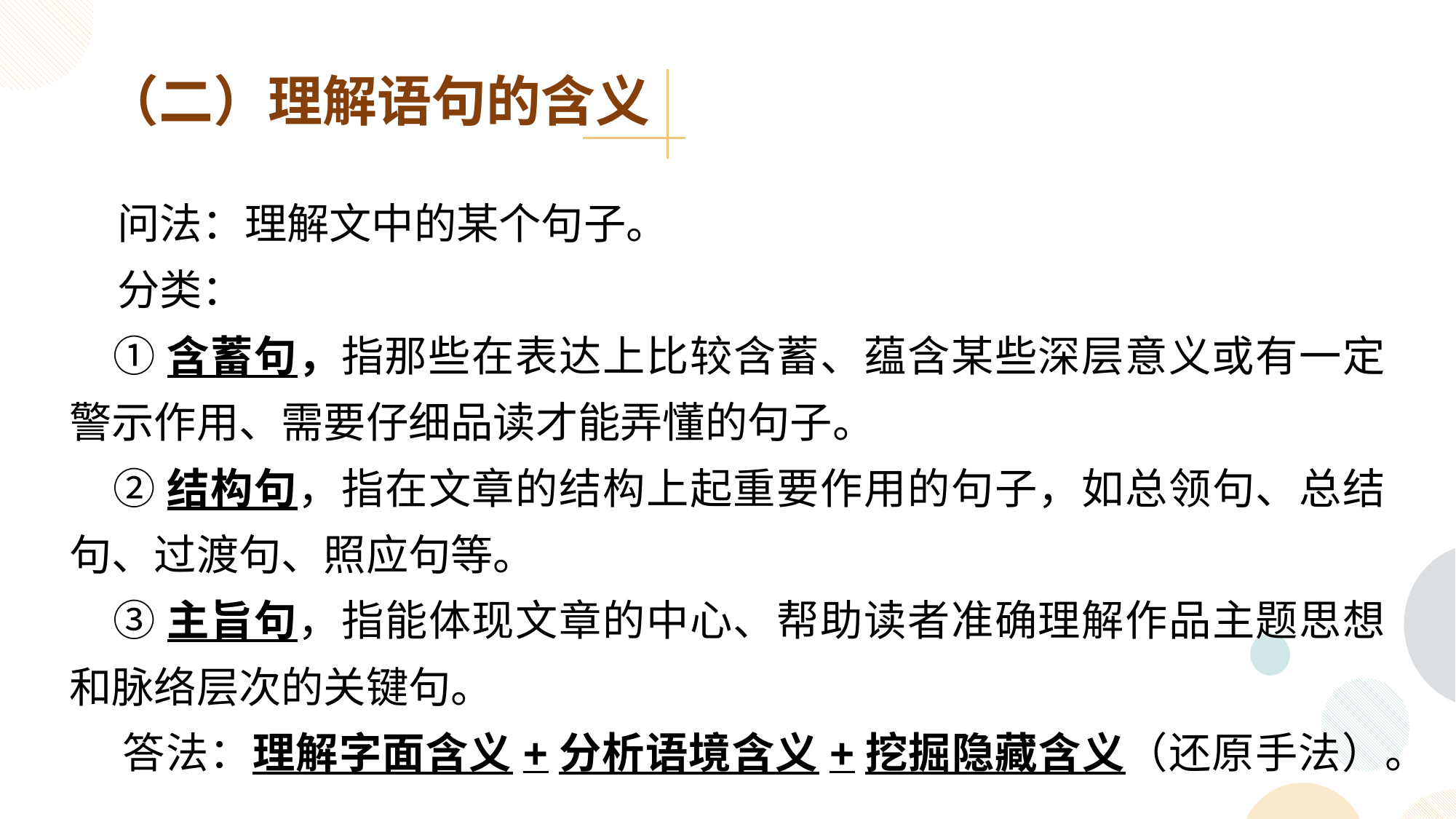

（二）理解语句的含义
    问法：理解文中的某个句子。
    分类：
    ①含蓄句，指那些在表达上比较含蓄、蕴含某些深层意义或有一定警示作用、需要仔细品读才能弄懂的句子。
    ②结构句，指在文章的结构上起重要作用的句子，如总领句、总结句、过渡句、照应句等。
    ③主旨句，指能体现文章的中心、帮助读者准确理解作品主题思想和脉络层次的关键句。
    答法：理解字面含义+分析语境含义+挖掘隐藏含义（还原手法）。